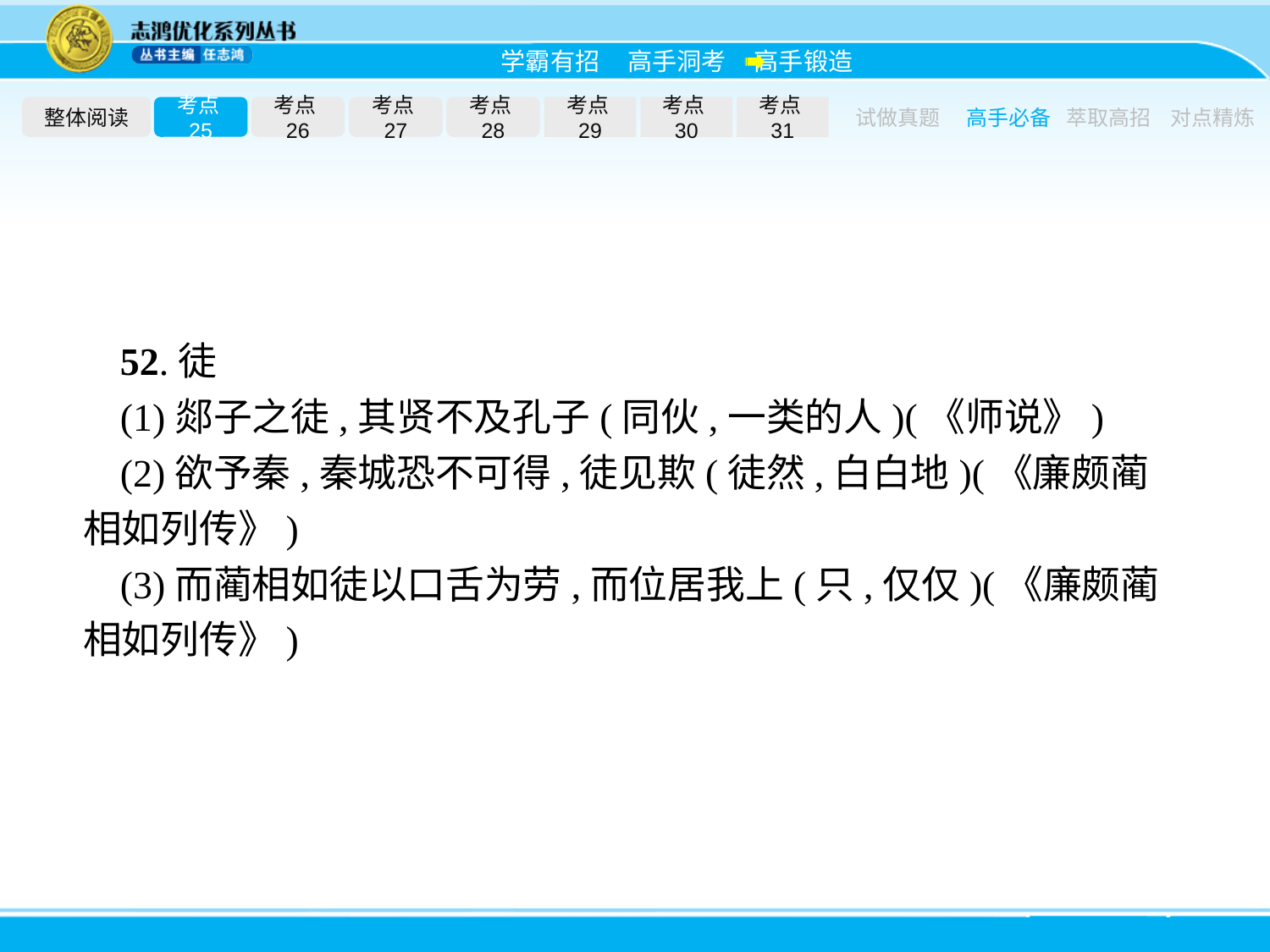

整体阅读
考点25
考点26
考点27
考点28
考点29
考点30
考点31
试做真题
高手必备
萃取高招
对点精炼
52.徒
(1)郯子之徒,其贤不及孔子(同伙,一类的人)(《师说》)
(2)欲予秦,秦城恐不可得,徒见欺(徒然,白白地)(《廉颇蔺相如列传》)
(3)而蔺相如徒以口舌为劳,而位居我上(只,仅仅)(《廉颇蔺相如列传》)